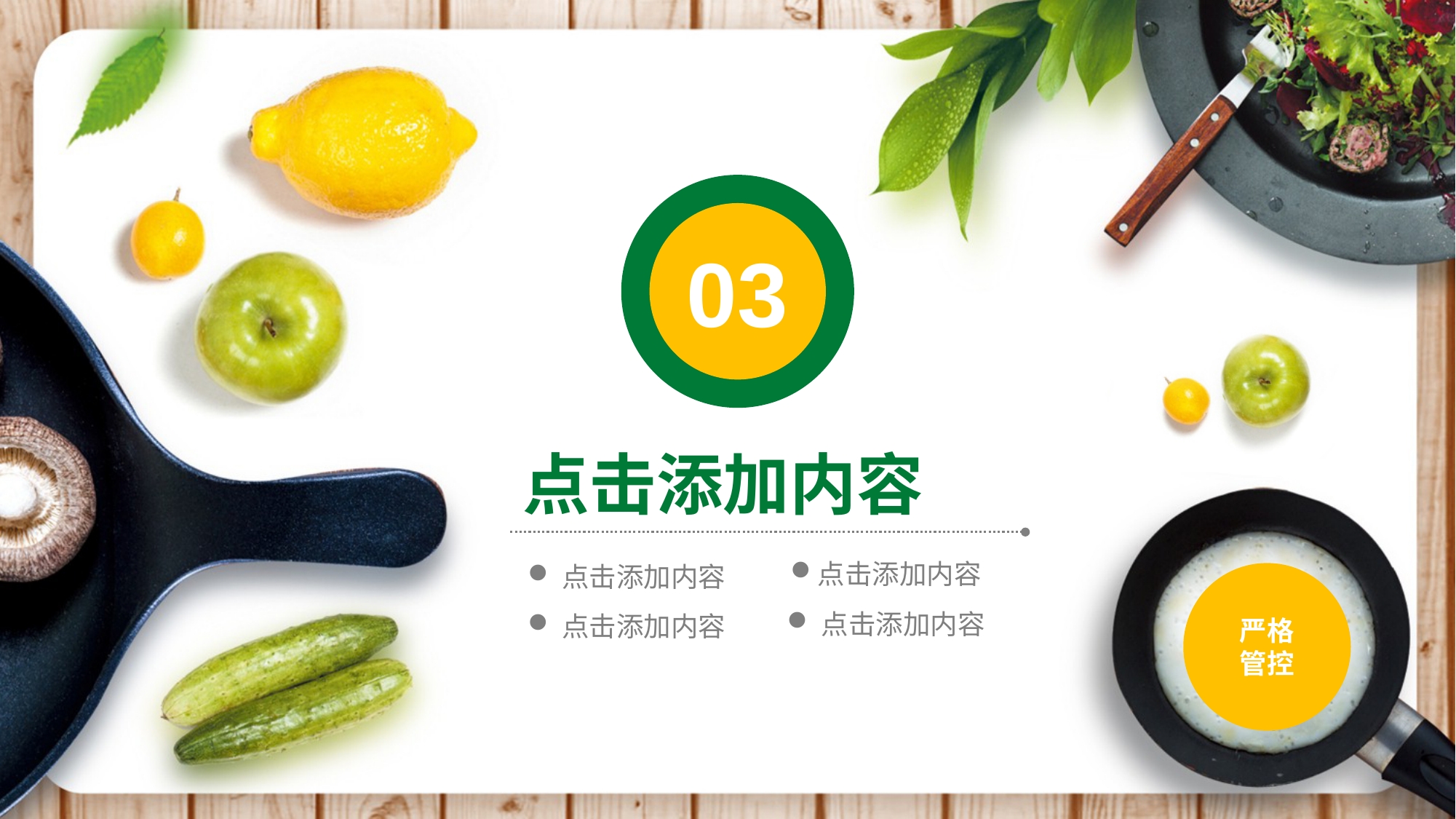

03
点击添加内容
点击添加内容
点击添加内容

严格
管控
点击添加内容
点击添加内容